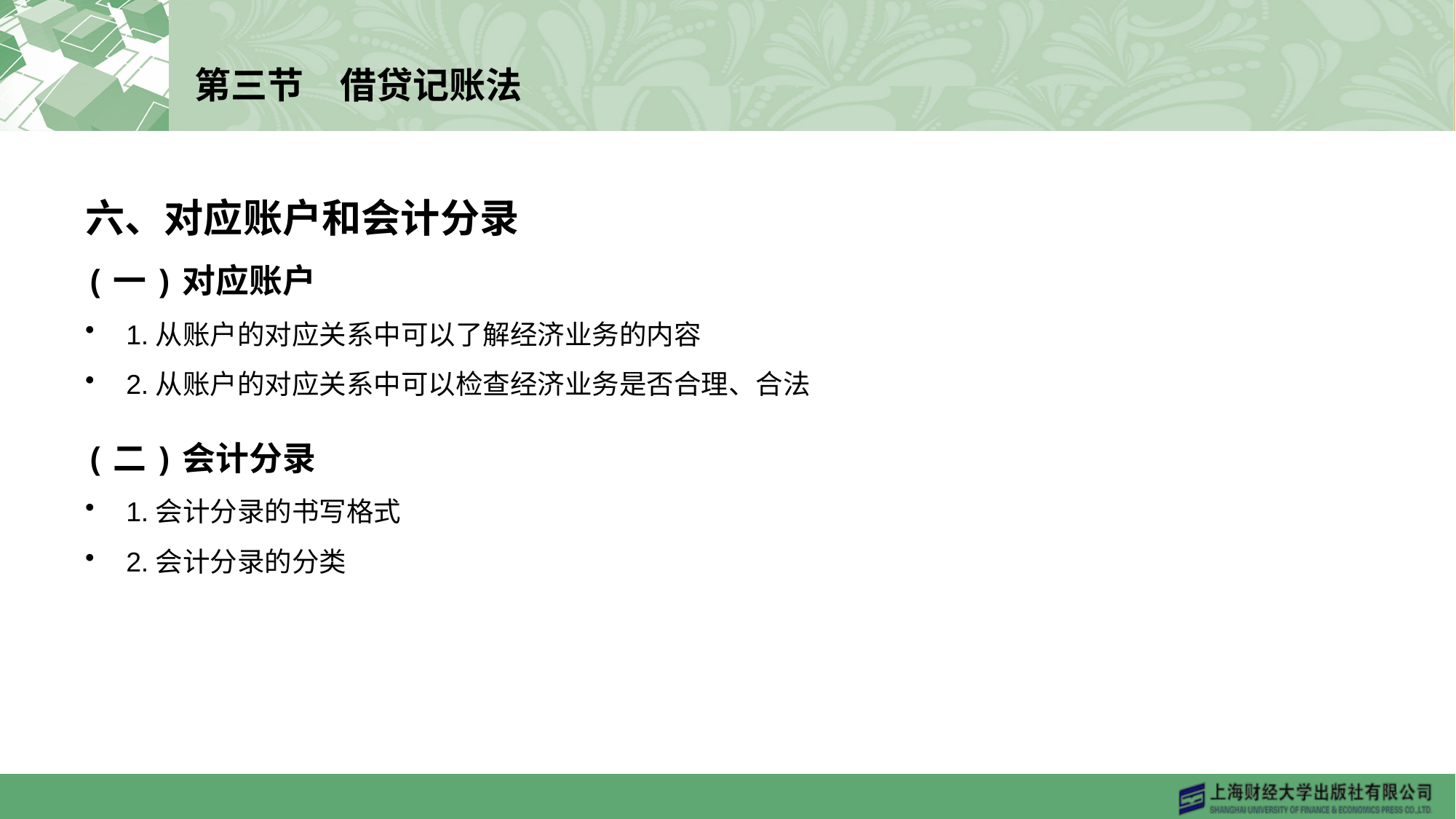

# 第三节　借贷记账法
六、对应账户和会计分录
(一)对应账户
1.从账户的对应关系中可以了解经济业务的内容
2.从账户的对应关系中可以检查经济业务是否合理、合法
(二)会计分录
1.会计分录的书写格式
2.会计分录的分类